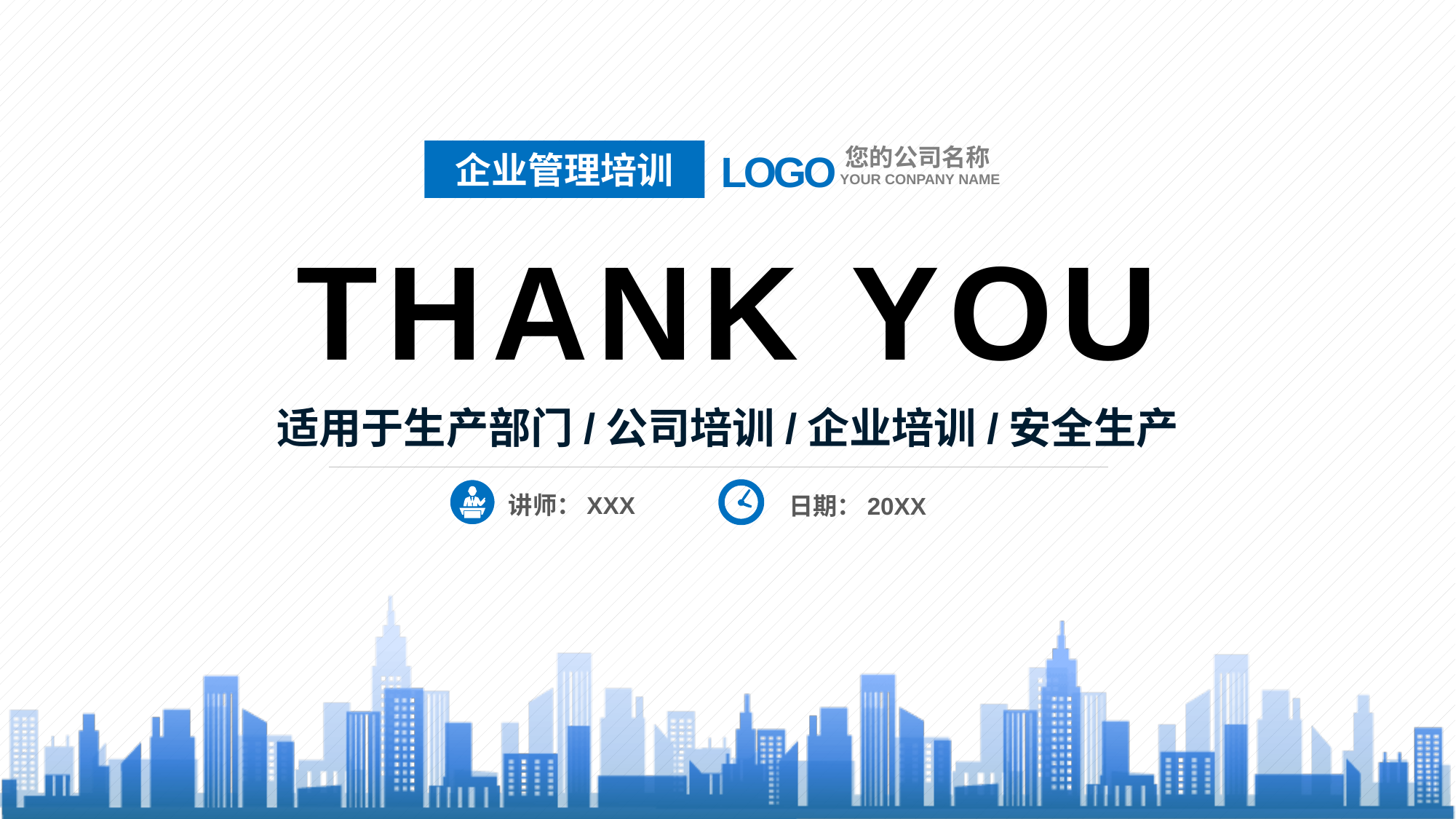

您的公司名称
LOGO
YOUR CONPANY NAME
企业管理培训
THANK YOU
适用于生产部门/公司培训/企业培训/安全生产
讲师：XXX
日期：20XX